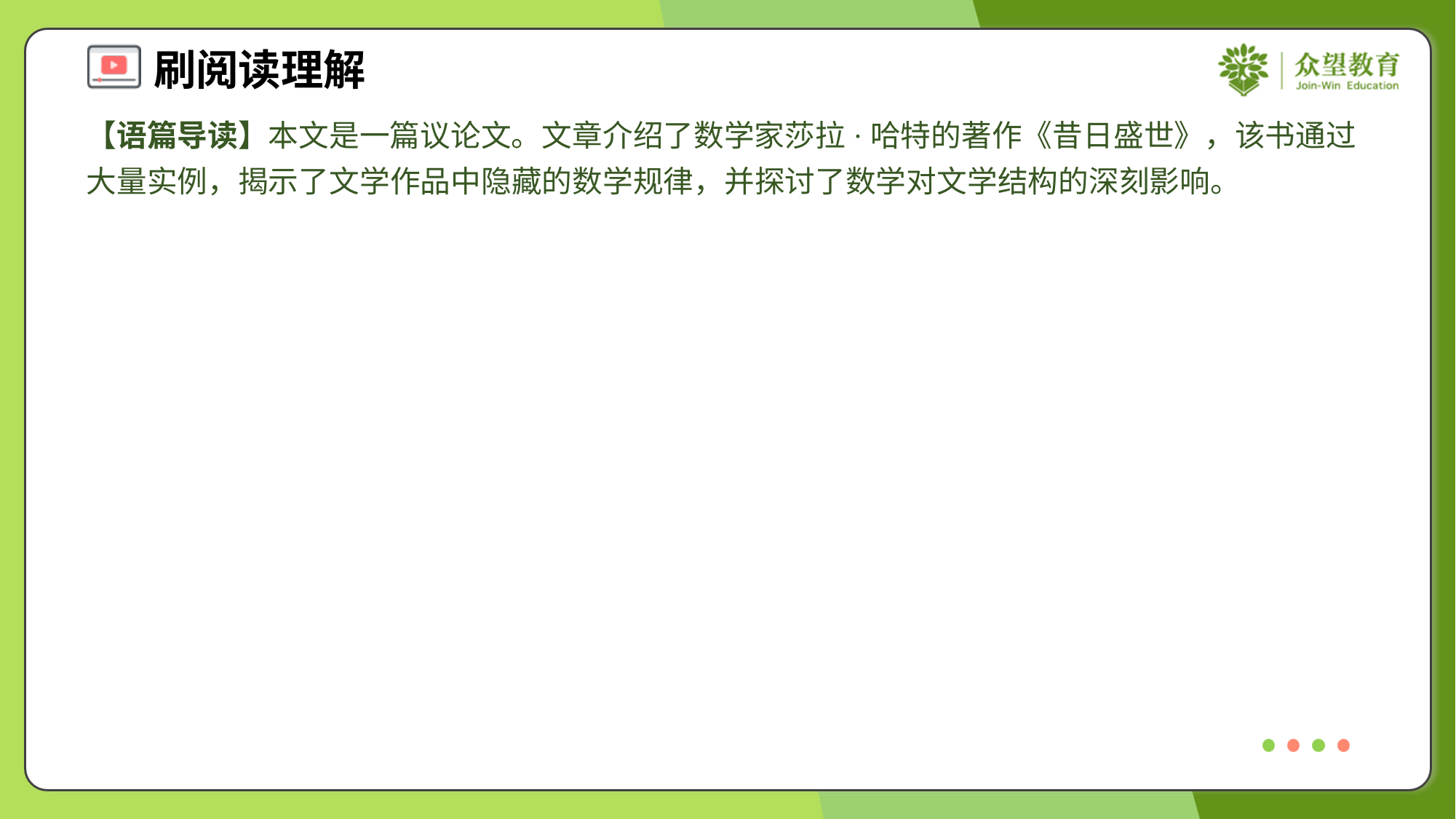

【语篇导读】本文是一篇议论文。文章介绍了数学家莎拉·哈特的著作《昔日盛世》，该书通过大量实例，揭示了文学作品中隐藏的数学规律，并探讨了数学对文学结构的深刻影响。